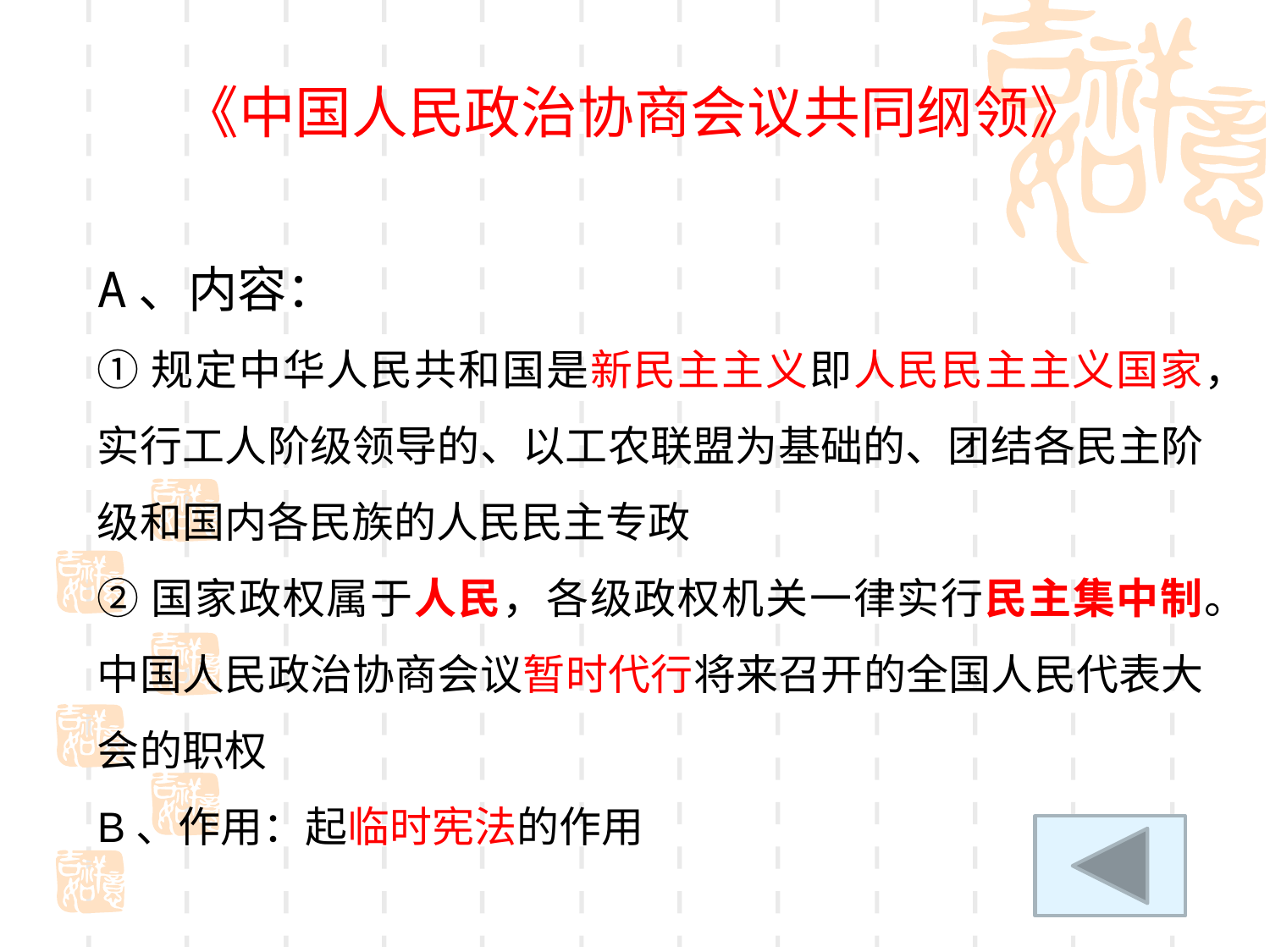

# 《中国人民政治协商会议共同纲领》
A、内容：
①规定中华人民共和国是新民主主义即人民民主主义国家，实行工人阶级领导的、以工农联盟为基础的、团结各民主阶级和国内各民族的人民民主专政
②国家政权属于人民，各级政权机关一律实行民主集中制。中国人民政治协商会议暂时代行将来召开的全国人民代表大会的职权
B、作用：起临时宪法的作用